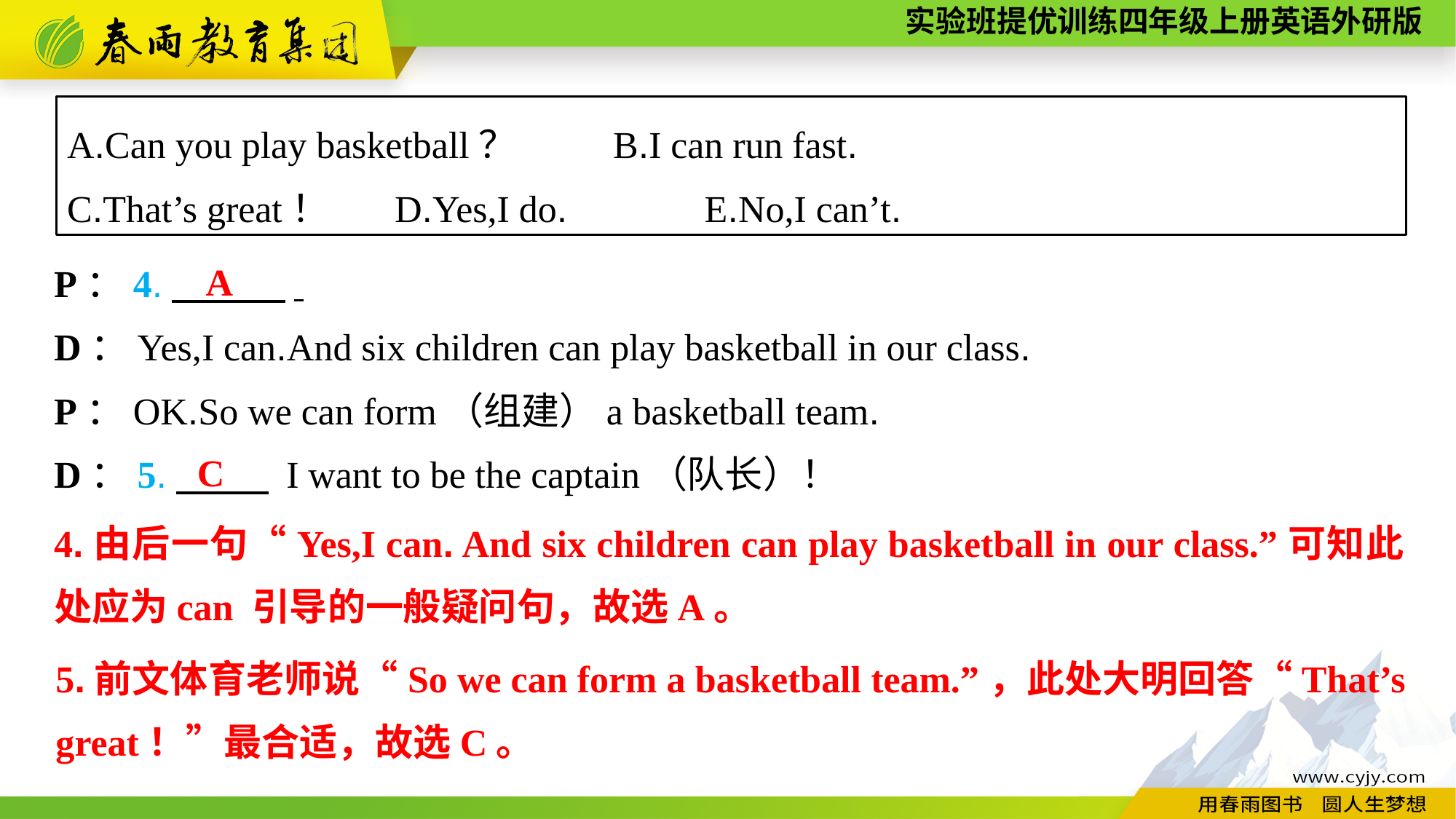

A.Can you play basketball？	B.I can run fast.
C.That’s great！	D.Yes,I do.             E.No,I can’t.
A
P：4.　　　.
D：Yes,I can.And six children can play basketball in our class.
P：OK.So we can form（组建）a basketball team.
D：5.　  　 I want to be the captain（队长）！
C
4.由后一句“Yes,I can. And six children can play basketball in our class.”可知此处应为can 引导的一般疑问句，故选A。
5.前文体育老师说“So we can form a basketball team.”，此处大明回答“That’s great！”最合适，故选C。